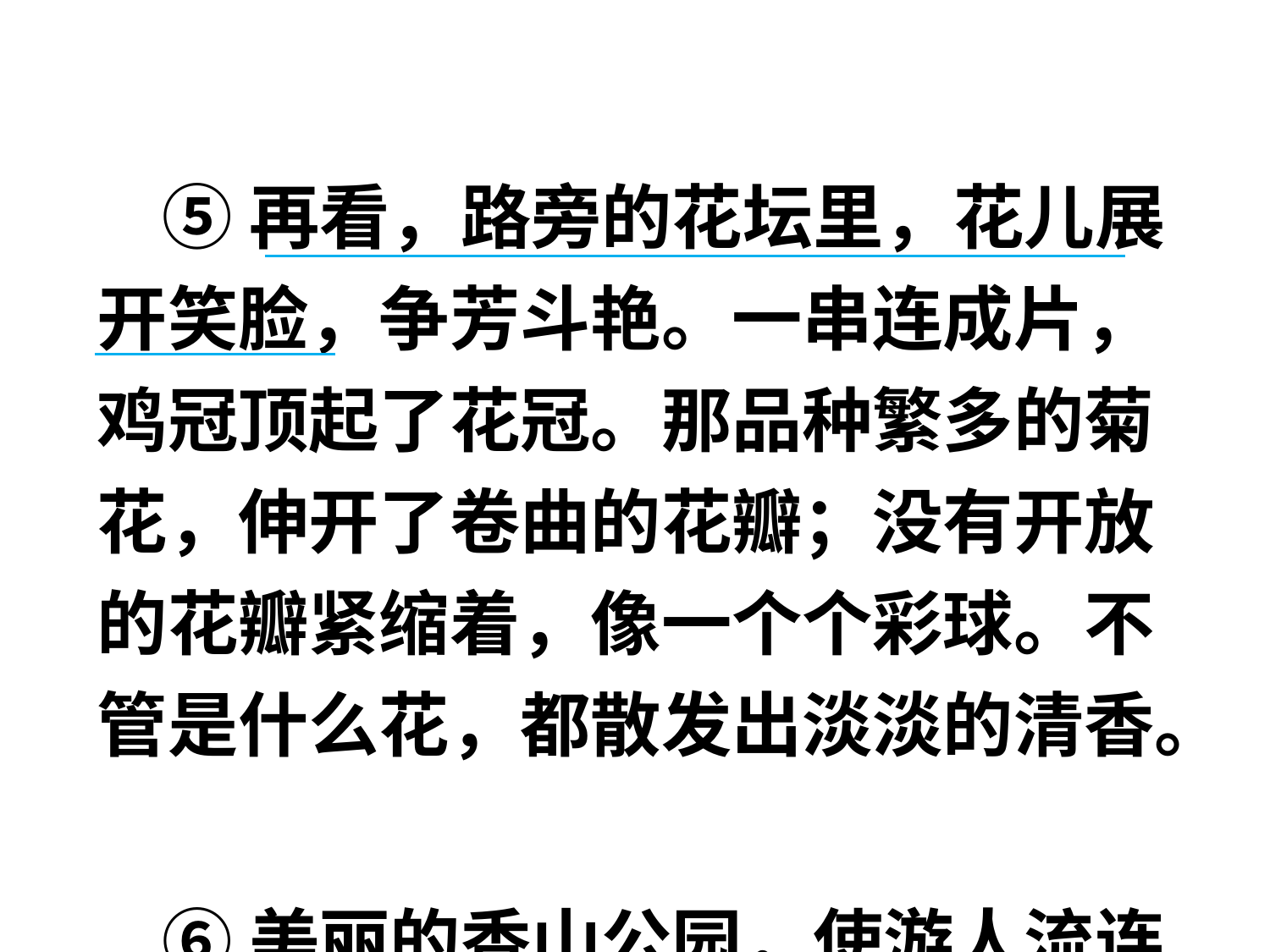

⑤再看，路旁的花坛里，花儿展开笑脸，争芳斗艳。一串连成片，鸡冠顶起了花冠。那品种繁多的菊花，伸开了卷曲的花瓣；没有开放的花瓣紧缩着，像一个个彩球。不管是什么花，都散发出淡淡的清香。
    ⑥美丽的香山公园，使游人流连忘返。